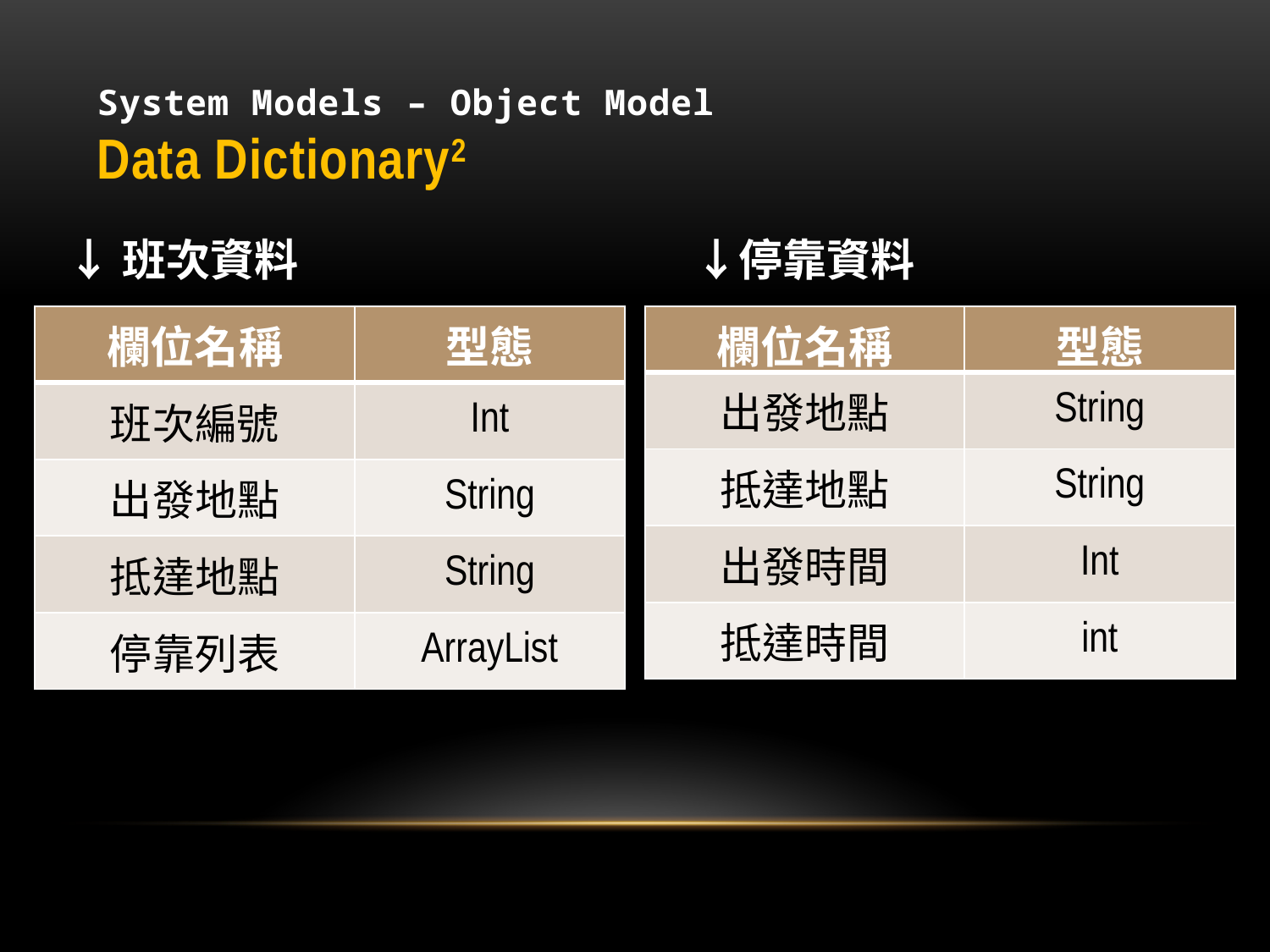

# System Models – Object Model Data Dictionary2
↓班次資料　　　　　　　　　↓停靠資料
| 欄位名稱 | 型態 |
| --- | --- |
| 班次編號 | Int |
| 出發地點 | String |
| 抵達地點 | String |
| 停靠列表 | ArrayList |
| 欄位名稱 | 型態 |
| --- | --- |
| 出發地點 | String |
| 抵達地點 | String |
| 出發時間 | Int |
| 抵達時間 | int |